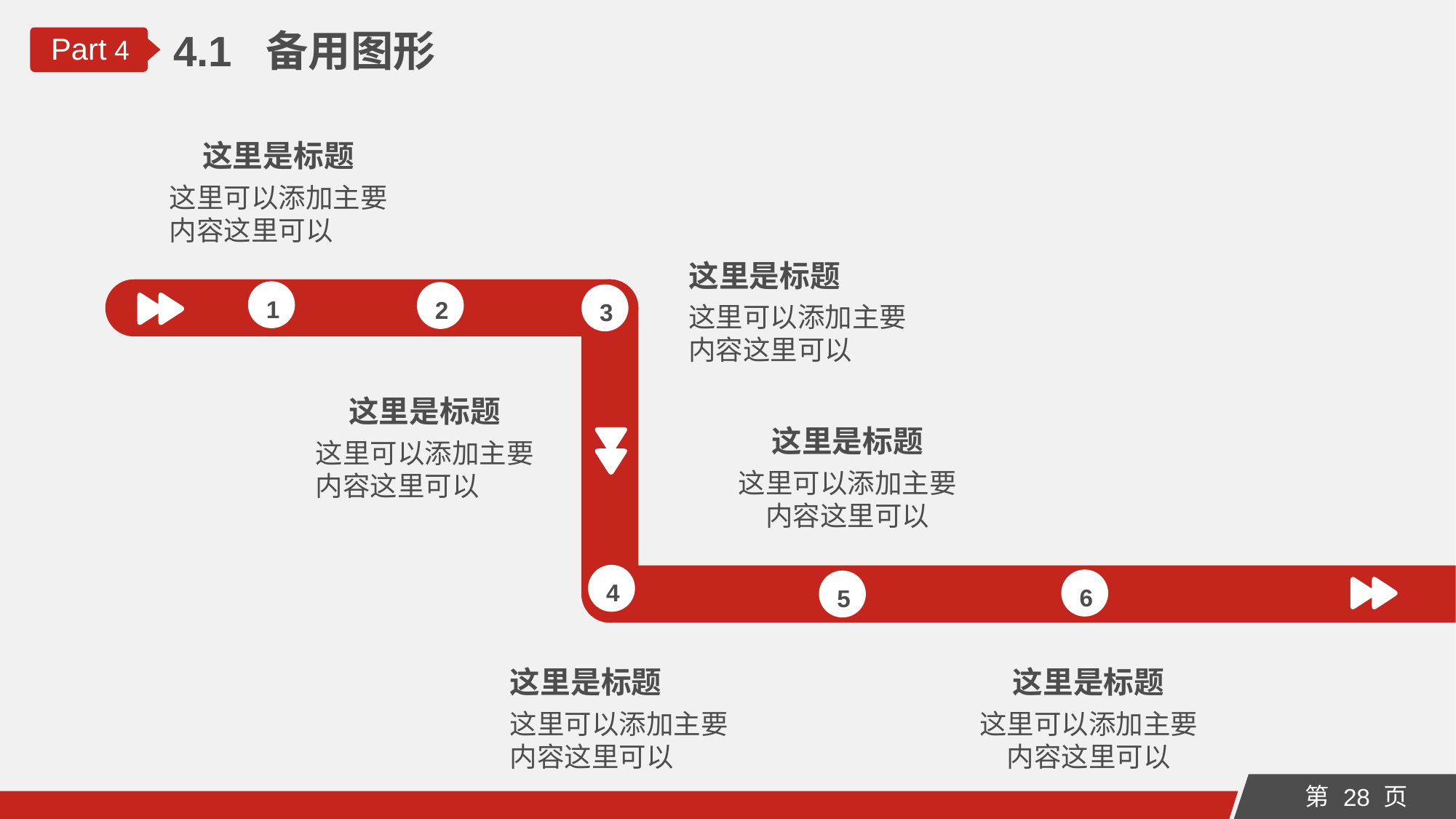

4.1  备用图形
Part 4

这里是标题
这里可以添加主要内容这里可以

这里是标题

1
2
3

这里可以添加主要内容这里可以

这里是标题
这里是标题

这里可以添加主要内容这里可以
这里可以添加主要内容这里可以

4
6
5

这里是标题
这里是标题
这里可以添加主要内容这里可以
这里可以添加主要内容这里可以